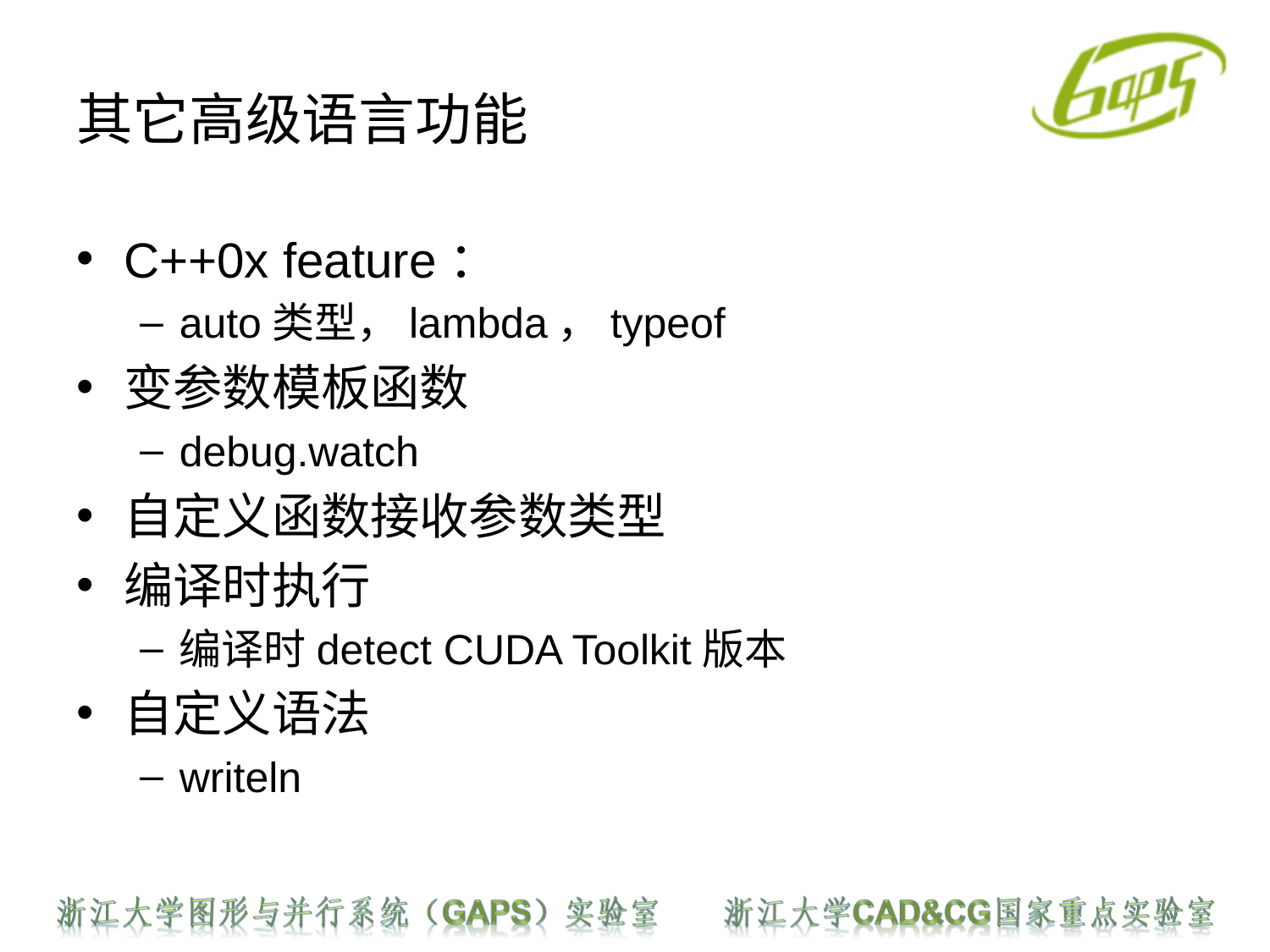

# 其它高级语言功能
C++0x feature：
auto类型，lambda，typeof
变参数模板函数
debug.watch
自定义函数接收参数类型
编译时执行
编译时detect CUDA Toolkit版本
自定义语法
writeln